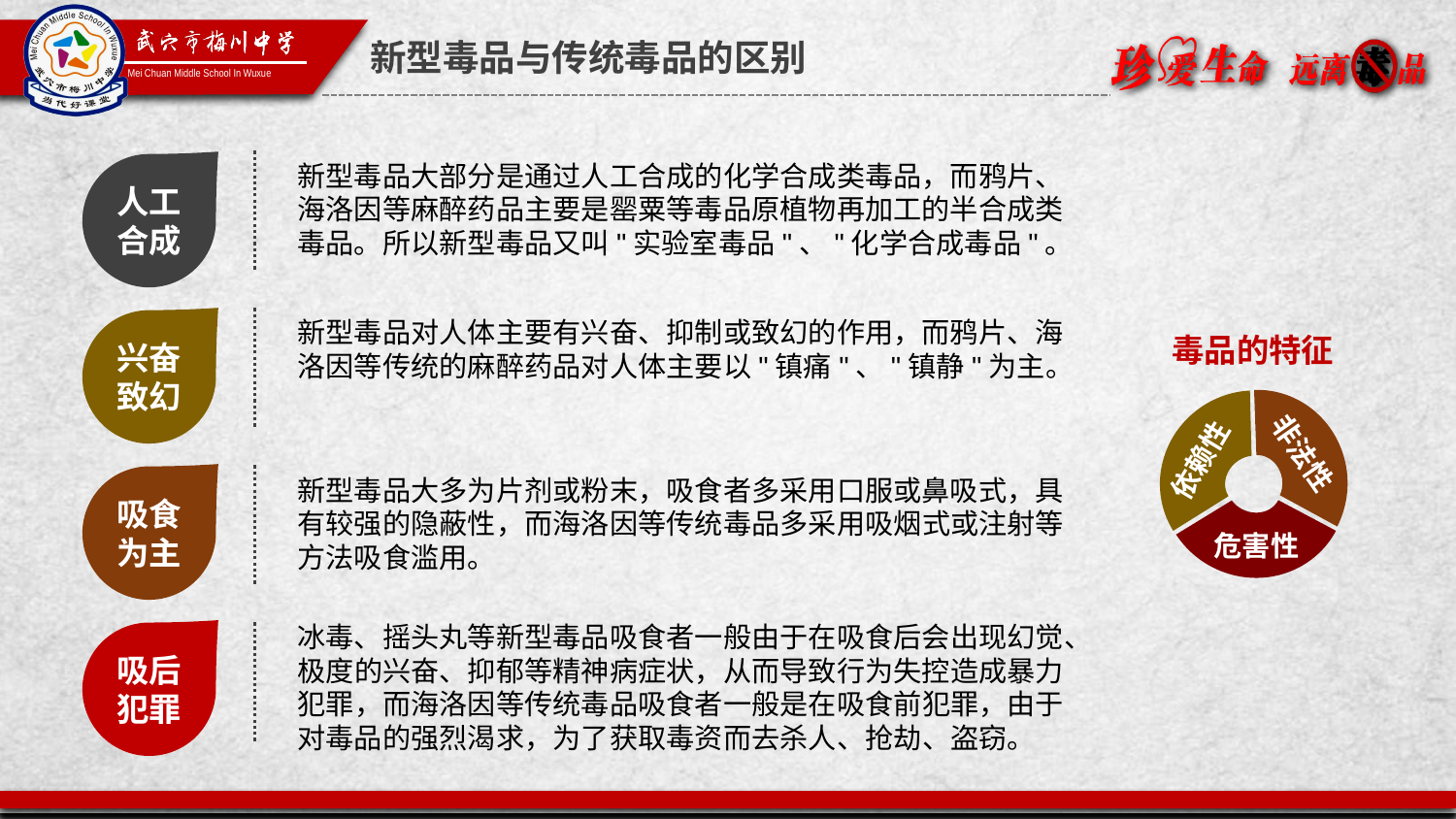

新型毒品与传统毒品的区别
新型毒品大部分是通过人工合成的化学合成类毒品，而鸦片、海洛因等麻醉药品主要是罂粟等毒品原植物再加工的半合成类毒品。所以新型毒品又叫"实验室毒品"、"化学合成毒品"。
人工合成
新型毒品对人体主要有兴奋、抑制或致幻的作用，而鸦片、海洛因等传统的麻醉药品对人体主要以"镇痛"、"镇静"为主。
兴奋致幻
毒品的特征

非法性

依赖性

危害性
新型毒品大多为片剂或粉末，吸食者多采用口服或鼻吸式，具有较强的隐蔽性，而海洛因等传统毒品多采用吸烟式或注射等方法吸食滥用。
吸食为主
冰毒、摇头丸等新型毒品吸食者一般由于在吸食后会出现幻觉、极度的兴奋、抑郁等精神病症状，从而导致行为失控造成暴力犯罪，而海洛因等传统毒品吸食者一般是在吸食前犯罪，由于对毒品的强烈渴求，为了获取毒资而去杀人、抢劫、盗窃。
吸后犯罪